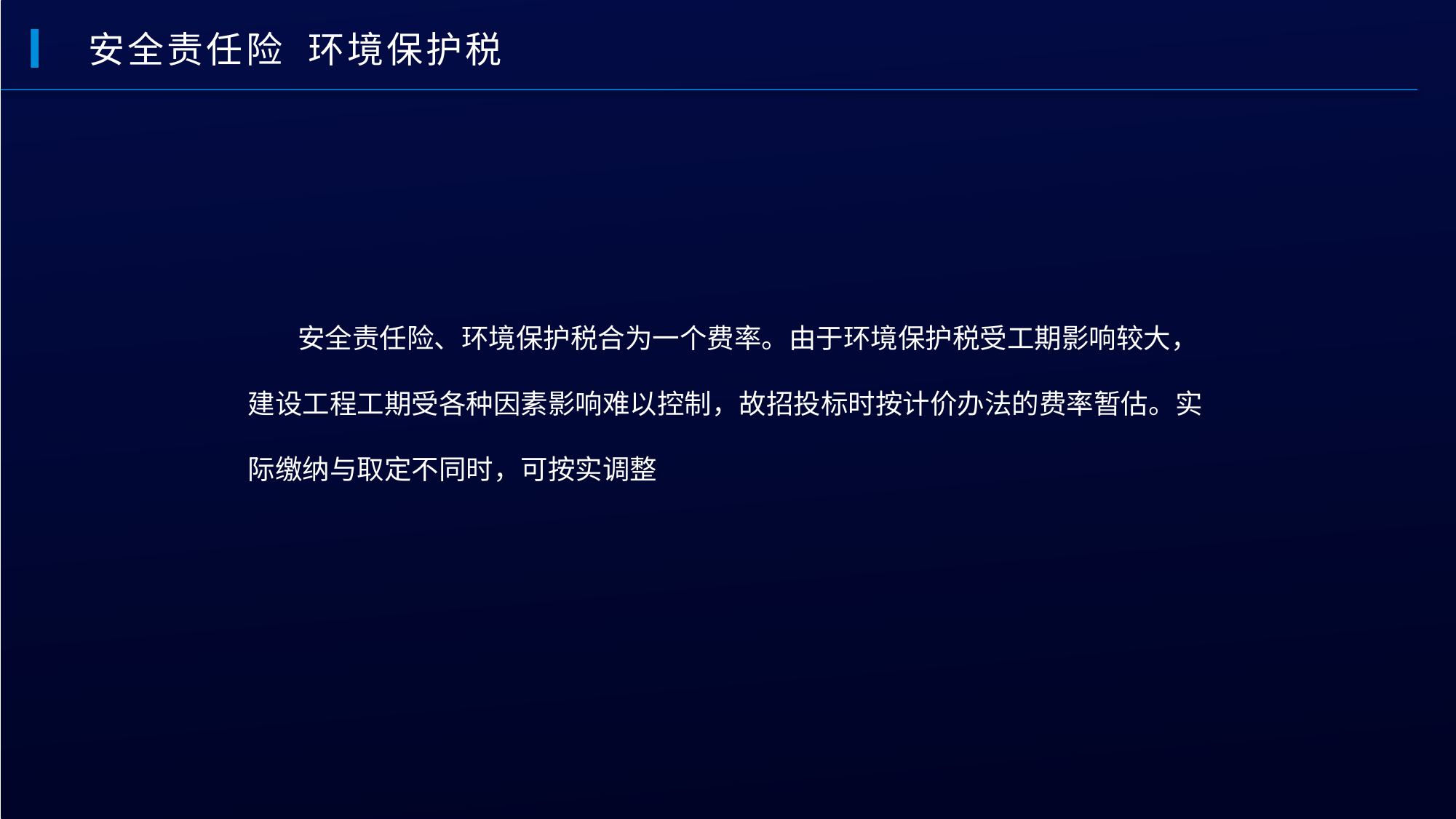

安全责任险  环境保护税
       安全责任险、环境保护税合为一个费率。由于环境保护税受工期影响较大，建设工程工期受各种因素影响难以控制，故招投标时按计价办法的费率暂估。实际缴纳与取定不同时，可按实调整